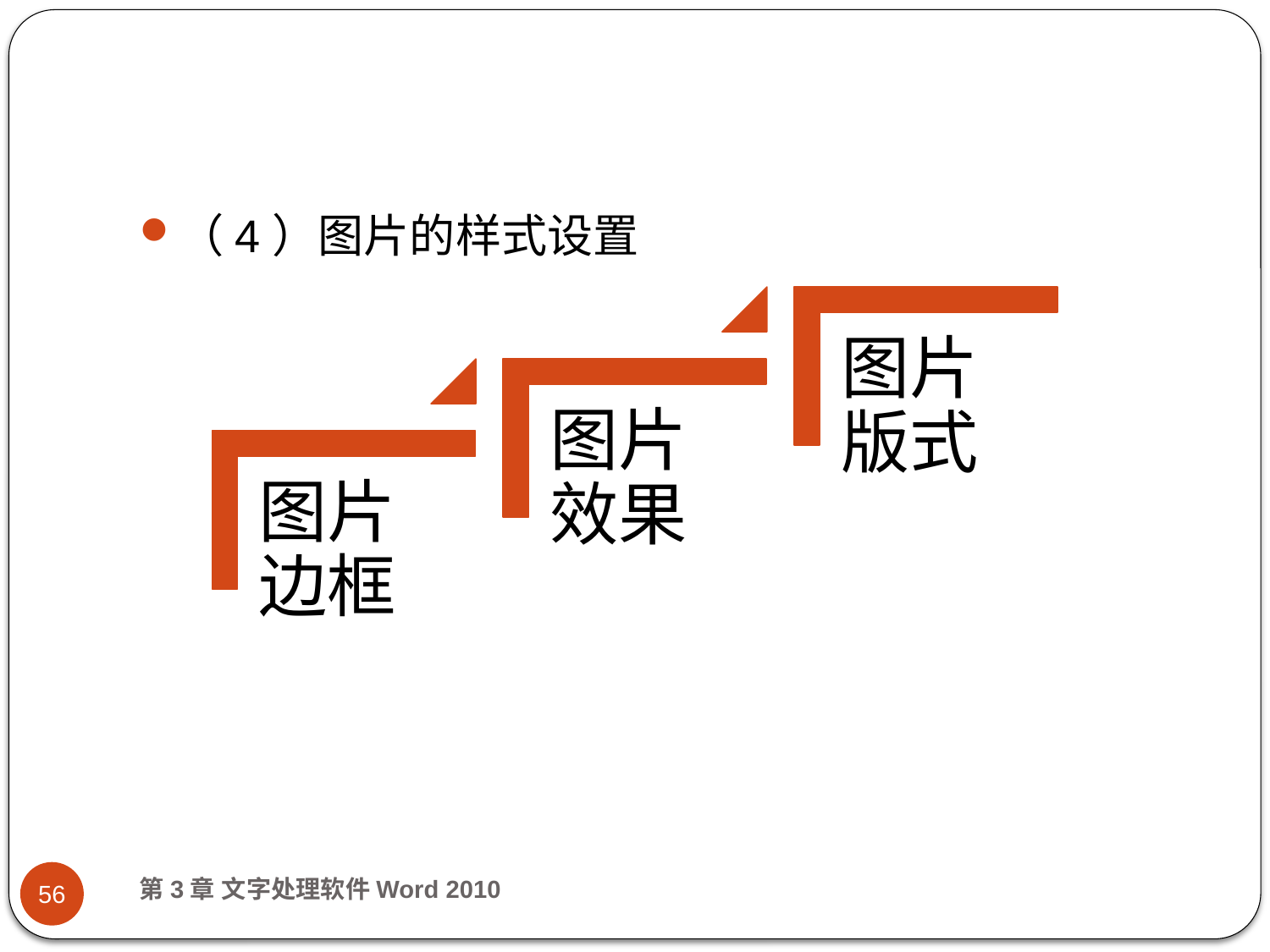

#
图片边框
图片效果
图片版式
（4）图片的样式设置

第3章 文字处理软件Word 2010
56